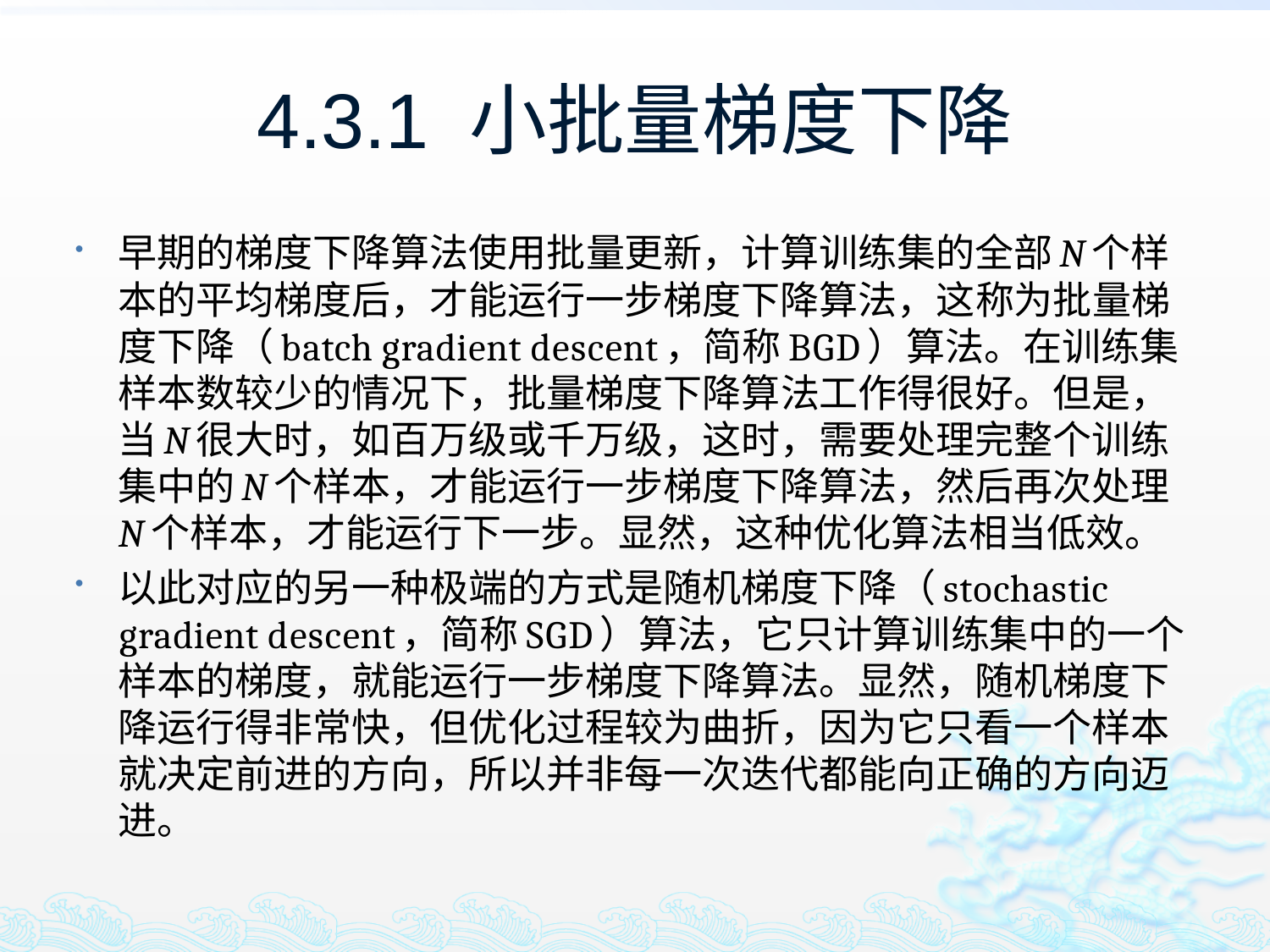

# 4.3.1 小批量梯度下降
早期的梯度下降算法使用批量更新，计算训练集的全部N个样本的平均梯度后，才能运行一步梯度下降算法，这称为批量梯度下降（batch gradient descent，简称BGD）算法。在训练集样本数较少的情况下，批量梯度下降算法工作得很好。但是，当N很大时，如百万级或千万级，这时，需要处理完整个训练集中的N个样本，才能运行一步梯度下降算法，然后再次处理N个样本，才能运行下一步。显然，这种优化算法相当低效。
以此对应的另一种极端的方式是随机梯度下降（stochastic gradient descent，简称SGD）算法，它只计算训练集中的一个样本的梯度，就能运行一步梯度下降算法。显然，随机梯度下降运行得非常快，但优化过程较为曲折，因为它只看一个样本就决定前进的方向，所以并非每一次迭代都能向正确的方向迈进。